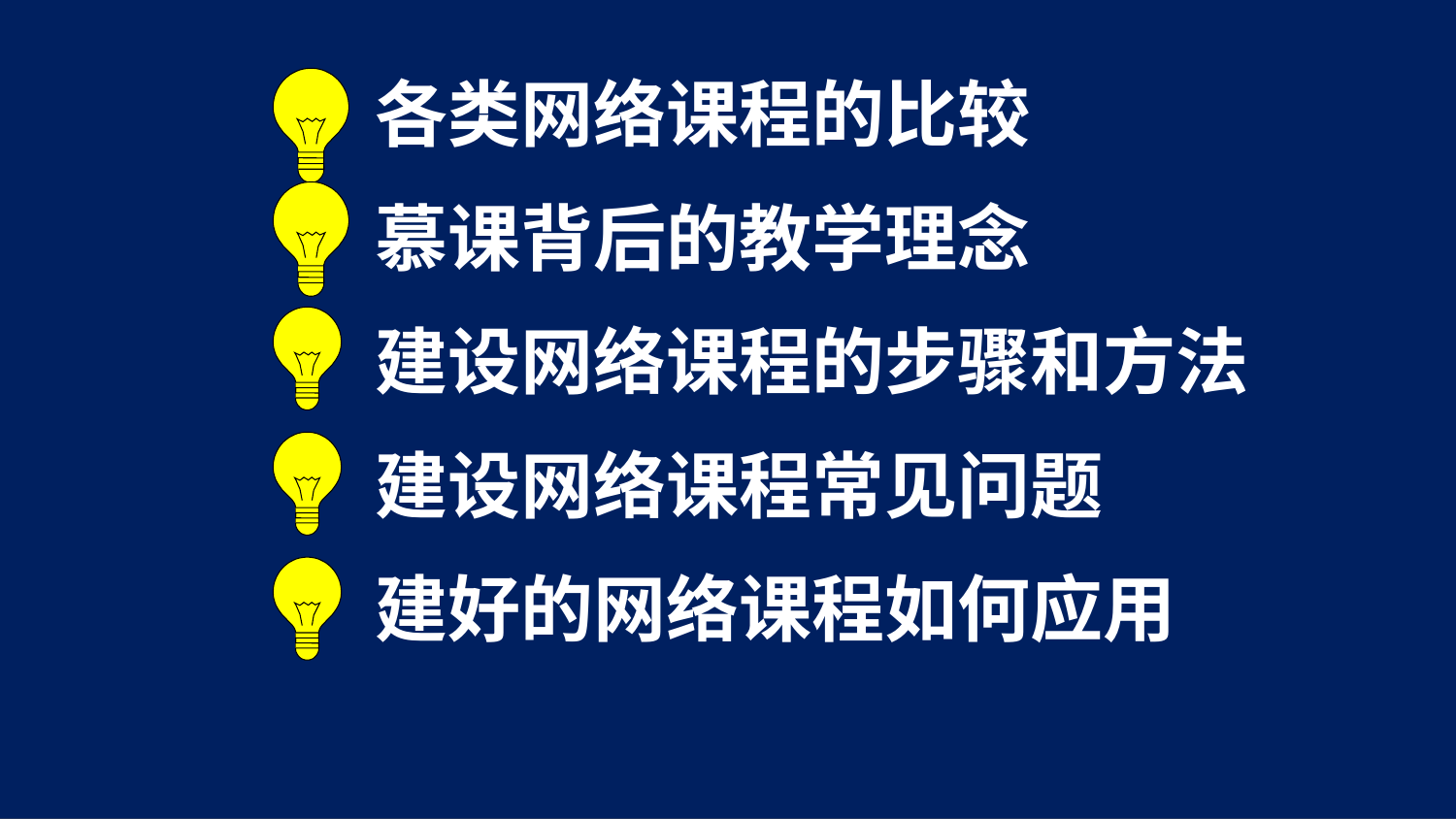

各类网络课程的比较
慕课背后的教学理念
建设网络课程的步骤和方法
建设网络课程常见问题
建好的网络课程如何应用